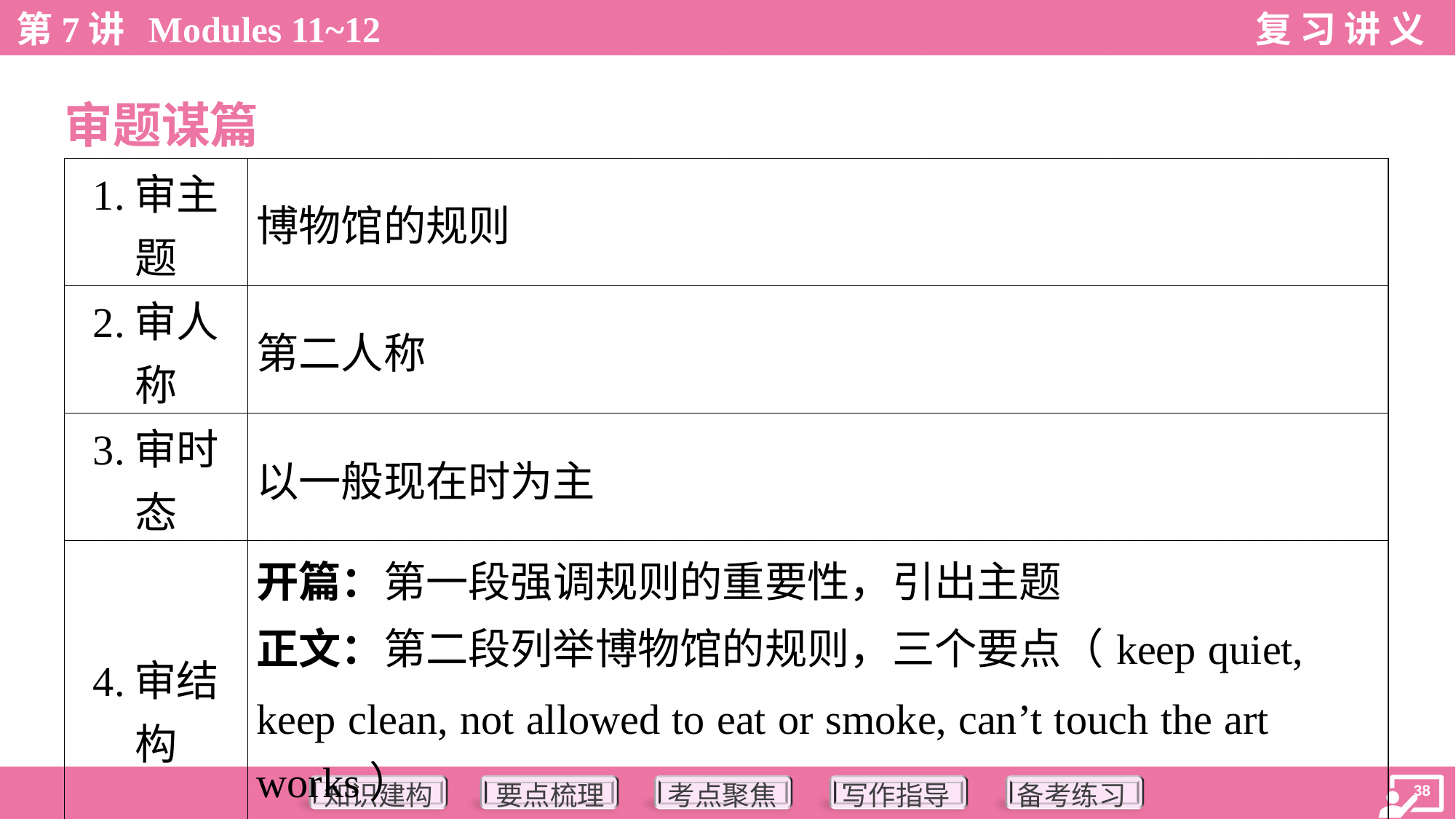

审题谋篇
| 1.审主题 | 博物馆的规则 |
| --- | --- |
| 2.审人称 | 第二人称 |
| 3.审时态 | 以一般现在时为主 |
| 4.审结构 | 开篇：第一段强调规则的重要性，引出主题 正文：第二段列举博物馆的规则，三个要点（keep quiet, keep clean, not allowed to eat or smoke, can’t touch the art works） 结尾：第三段点题或提出自己的希望 |